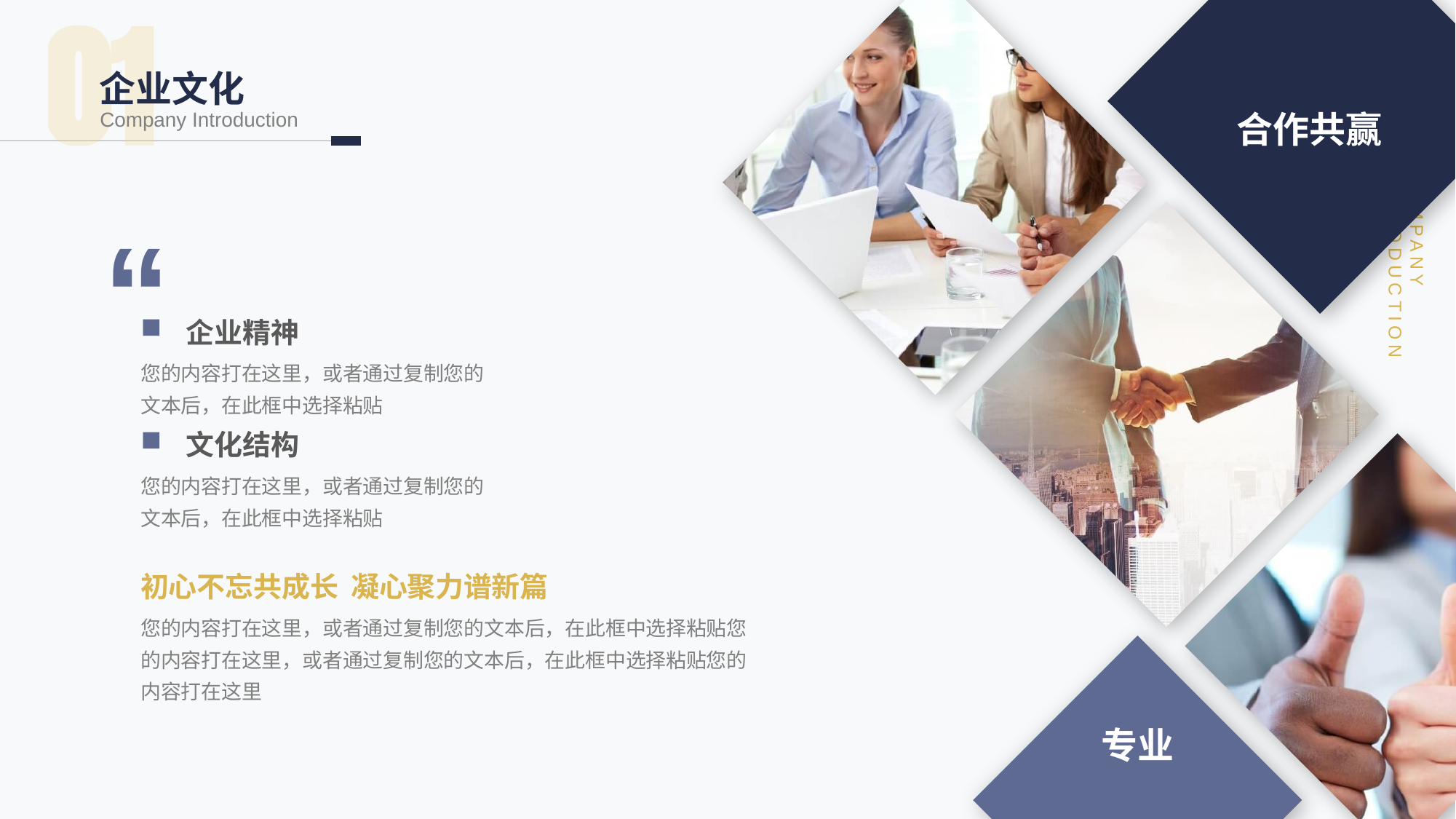

01
企业文化
Company Introduction
合作共赢
“
企业精神
您的内容打在这里，或者通过复制您的文本后，在此框中选择粘贴
文化结构
您的内容打在这里，或者通过复制您的文本后，在此框中选择粘贴
初心不忘共成长  凝心聚力谱新篇
您的内容打在这里，或者通过复制您的文本后，在此框中选择粘贴您的内容打在这里，或者通过复制您的文本后，在此框中选择粘贴您的内容打在这里
专业